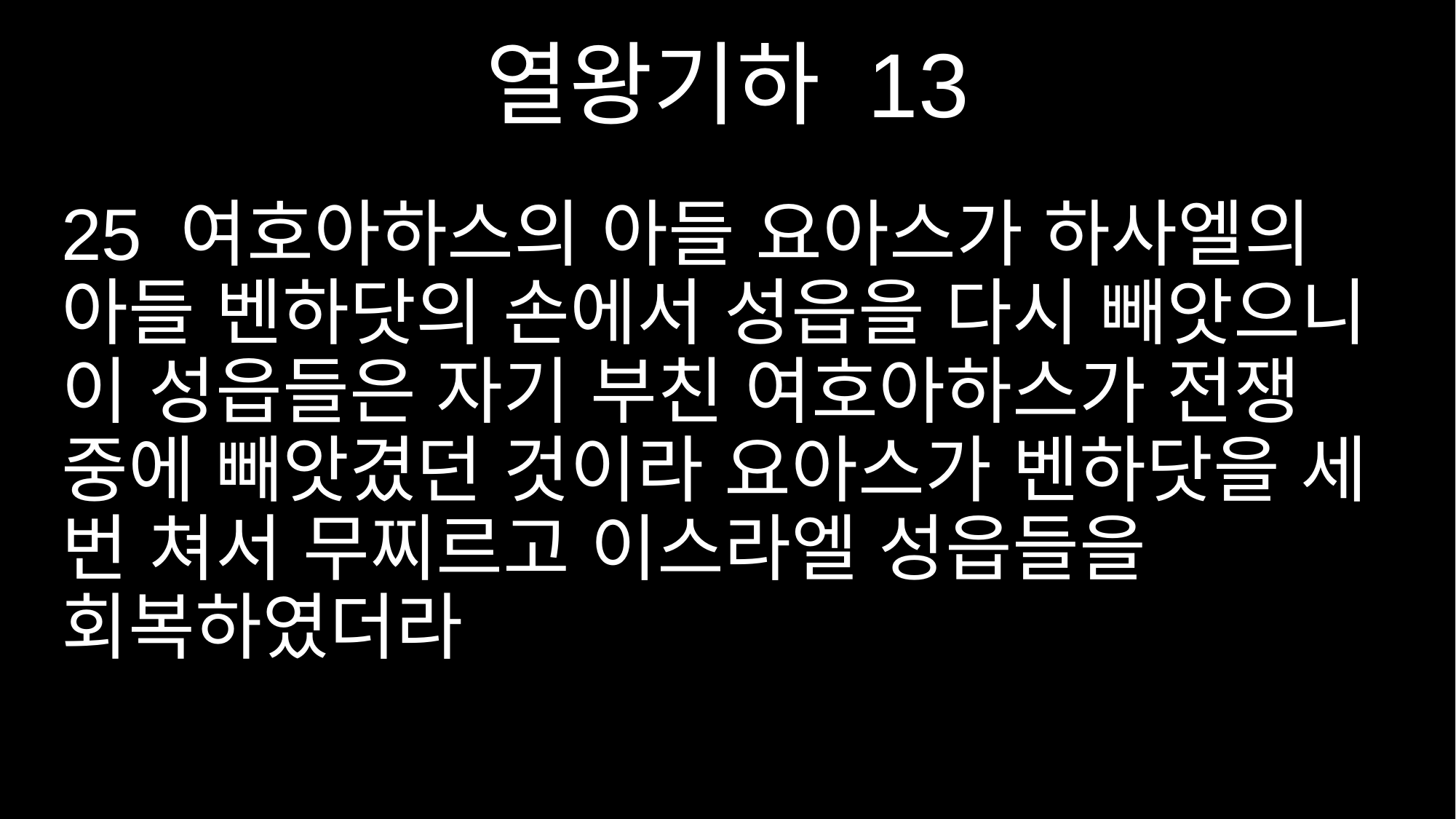

열왕기하 13
25 여호아하스의 아들 요아스가 하사엘의 아들 벤하닷의 손에서 성읍을 다시 빼앗으니 이 성읍들은 자기 부친 여호아하스가 전쟁 중에 빼앗겼던 것이라 요아스가 벤하닷을 세 번 쳐서 무찌르고 이스라엘 성읍들을 회복하였더라